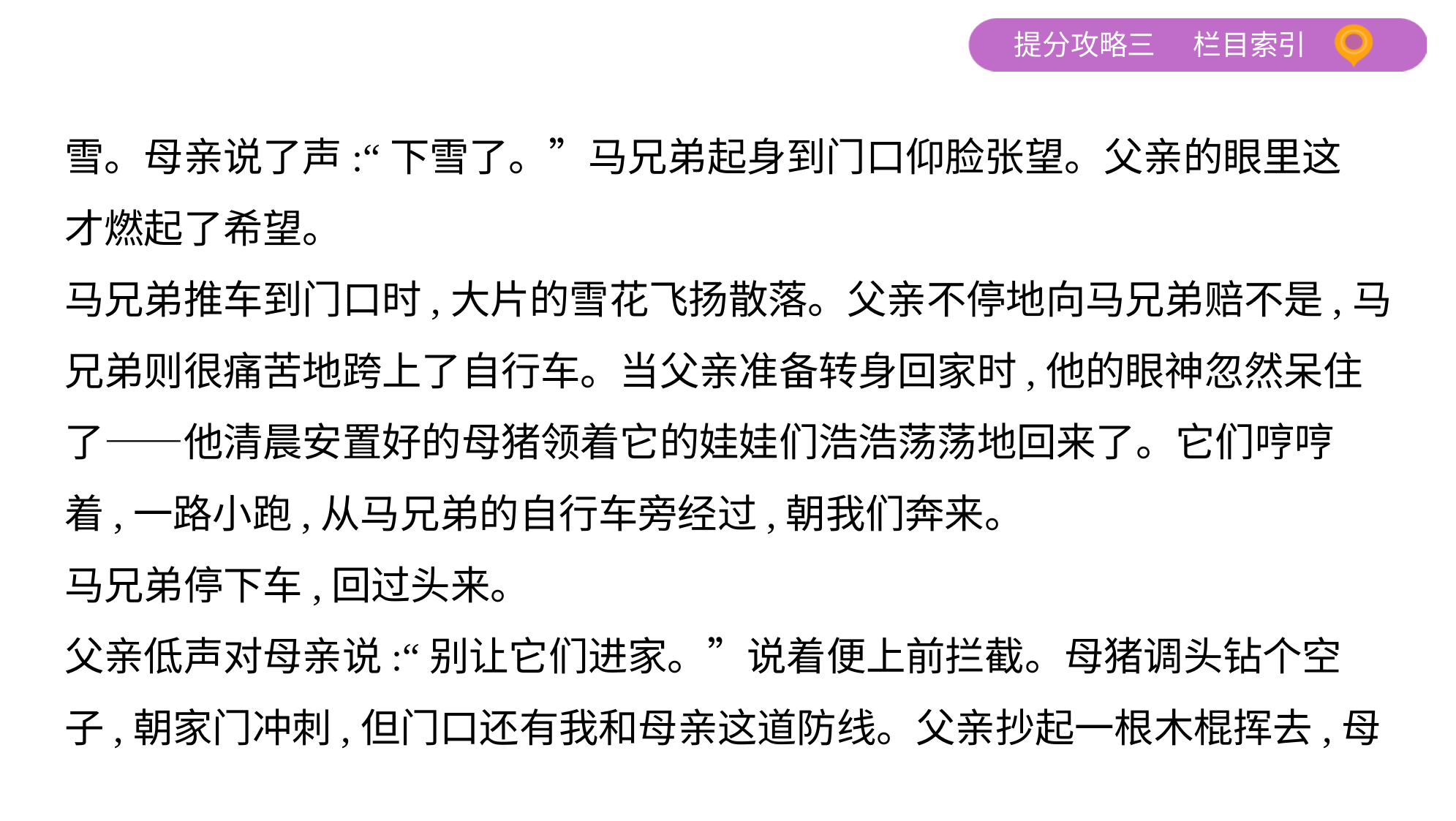

雪。母亲说了声:“下雪了。”马兄弟起身到门口仰脸张望。父亲的眼里这
才燃起了希望。
马兄弟推车到门口时,大片的雪花飞扬散落。父亲不停地向马兄弟赔不是,马
兄弟则很痛苦地跨上了自行车。当父亲准备转身回家时,他的眼神忽然呆住
了——他清晨安置好的母猪领着它的娃娃们浩浩荡荡地回来了。它们哼哼
着,一路小跑,从马兄弟的自行车旁经过,朝我们奔来。
马兄弟停下车,回过头来。
父亲低声对母亲说:“别让它们进家。”说着便上前拦截。母猪调头钻个空
子,朝家门冲刺,但门口还有我和母亲这道防线。父亲抄起一根木棍挥去,母